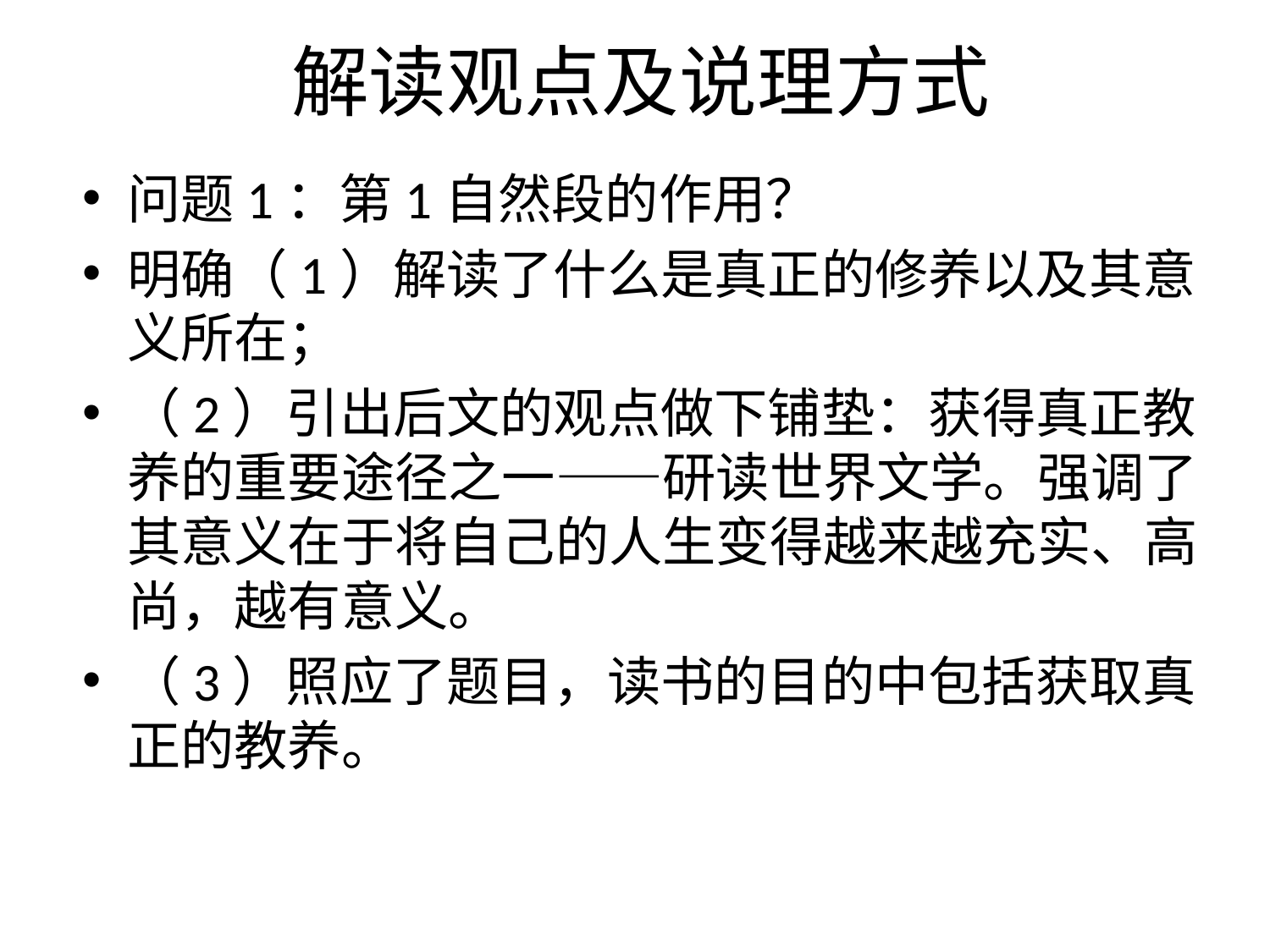

# 解读观点及说理方式
问题1：第1自然段的作用？
明确（1）解读了什么是真正的修养以及其意义所在；
（2）引出后文的观点做下铺垫：获得真正教养的重要途径之一——研读世界文学。强调了其意义在于将自己的人生变得越来越充实、高尚，越有意义。
（3）照应了题目，读书的目的中包括获取真正的教养。